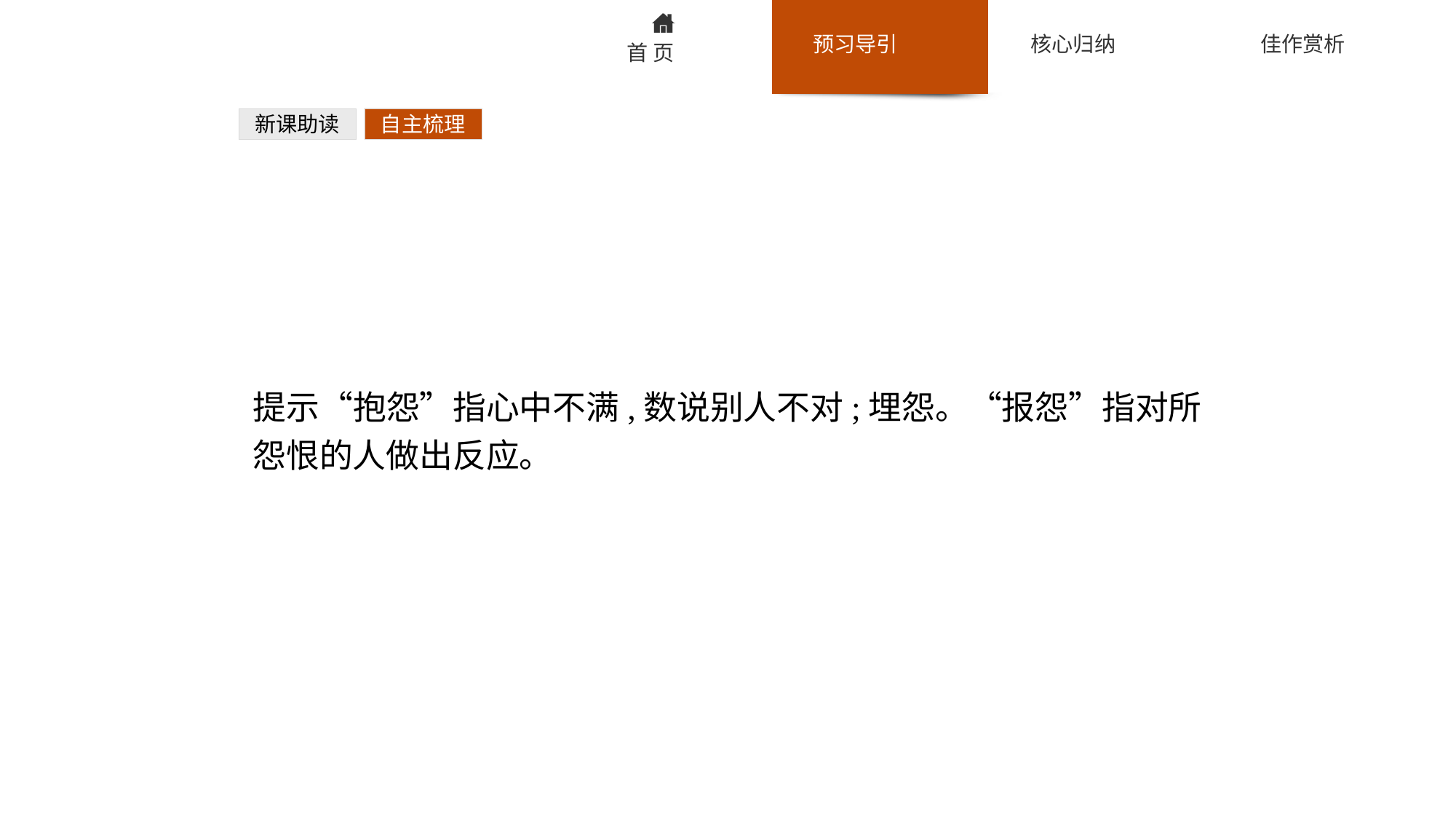

新课助读
自主梳理
提示“抱怨”指心中不满,数说别人不对;埋怨。“报怨”指对所怨恨的人做出反应。